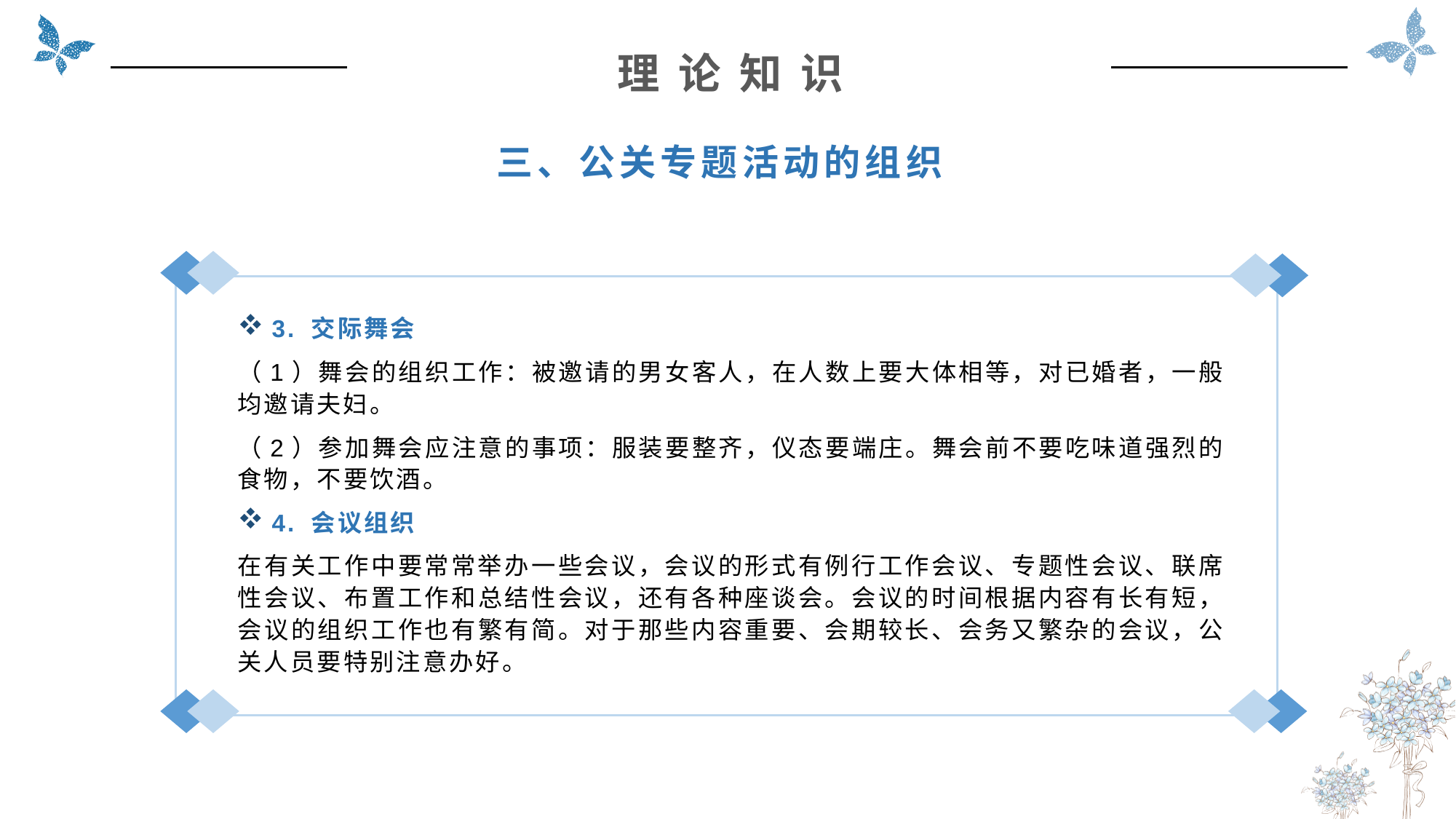

理 论 知 识
三、公关专题活动的组织

3. 交际舞会
（1）舞会的组织工作：被邀请的男女客人，在人数上要大体相等，对已婚者，一般均邀请夫妇。
（2）参加舞会应注意的事项：服装要整齐，仪态要端庄。舞会前不要吃味道强烈的食物，不要饮酒。
4. 会议组织
在有关工作中要常常举办一些会议，会议的形式有例行工作会议、专题性会议、联席性会议、布置工作和总结性会议，还有各种座谈会。会议的时间根据内容有长有短，会议的组织工作也有繁有简。对于那些内容重要、会期较长、会务又繁杂的会议，公关人员要特别注意办好。